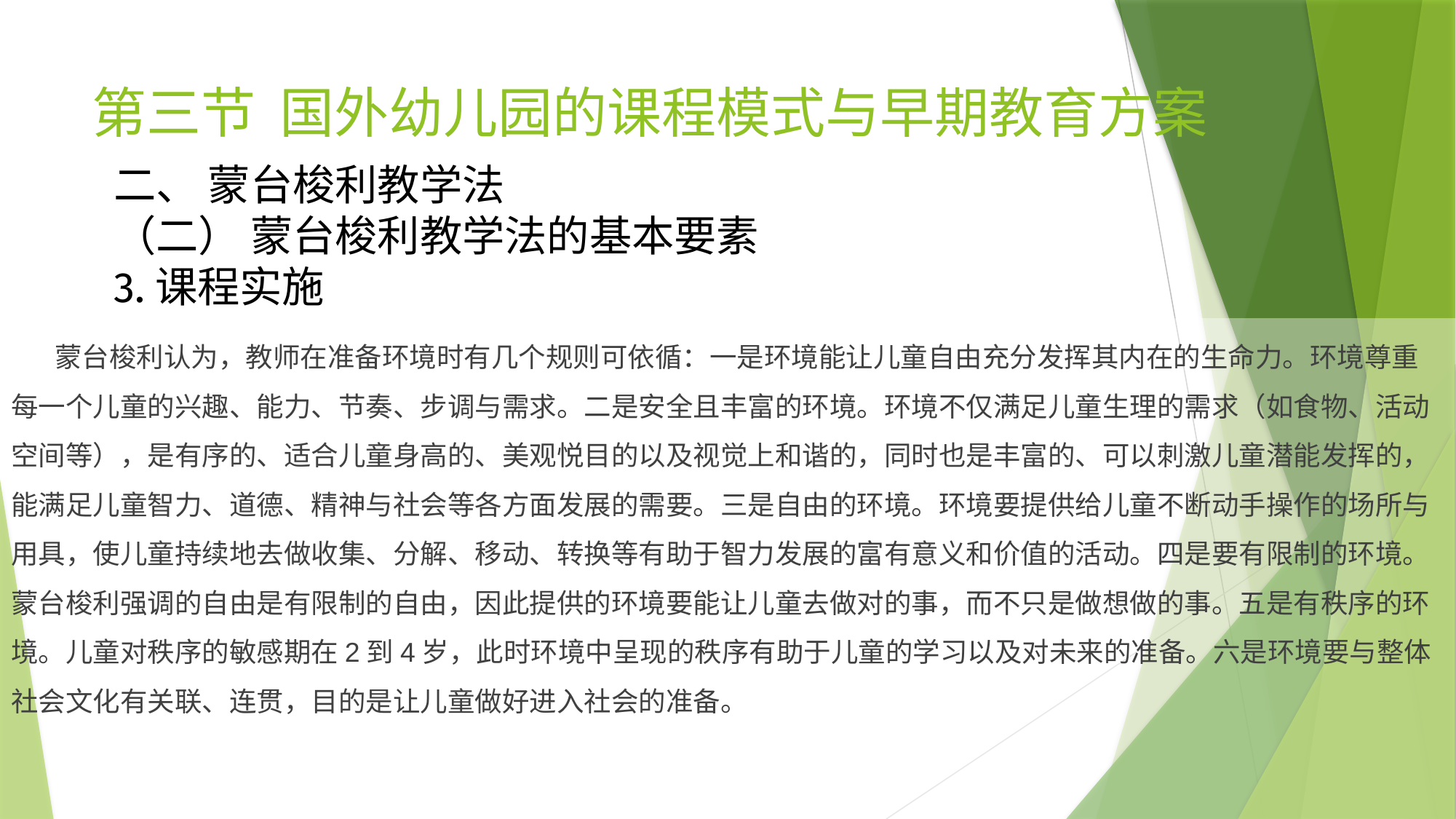

# 第三节  国外幼儿园的课程模式与早期教育方案
二、 蒙台梭利教学法
（二） 蒙台梭利教学法的基本要素
3.课程实施
      蒙台梭利认为，教师在准备环境时有几个规则可依循：一是环境能让儿童自由充分发挥其内在的生命力。环境尊重每一个儿童的兴趣、能力、节奏、步调与需求。二是安全且丰富的环境。环境不仅满足儿童生理的需求（如食物、活动空间等），是有序的、适合儿童身高的、美观悦目的以及视觉上和谐的，同时也是丰富的、可以刺激儿童潜能发挥的，能满足儿童智力、道德、精神与社会等各方面发展的需要。三是自由的环境。环境要提供给儿童不断动手操作的场所与用具，使儿童持续地去做收集、分解、移动、转换等有助于智力发展的富有意义和价值的活动。四是要有限制的环境。蒙台梭利强调的自由是有限制的自由，因此提供的环境要能让儿童去做对的事，而不只是做想做的事。五是有秩序的环境。儿童对秩序的敏感期在2到4岁，此时环境中呈现的秩序有助于儿童的学习以及对未来的准备。六是环境要与整体社会文化有关联、连贯，目的是让儿童做好进入社会的准备。